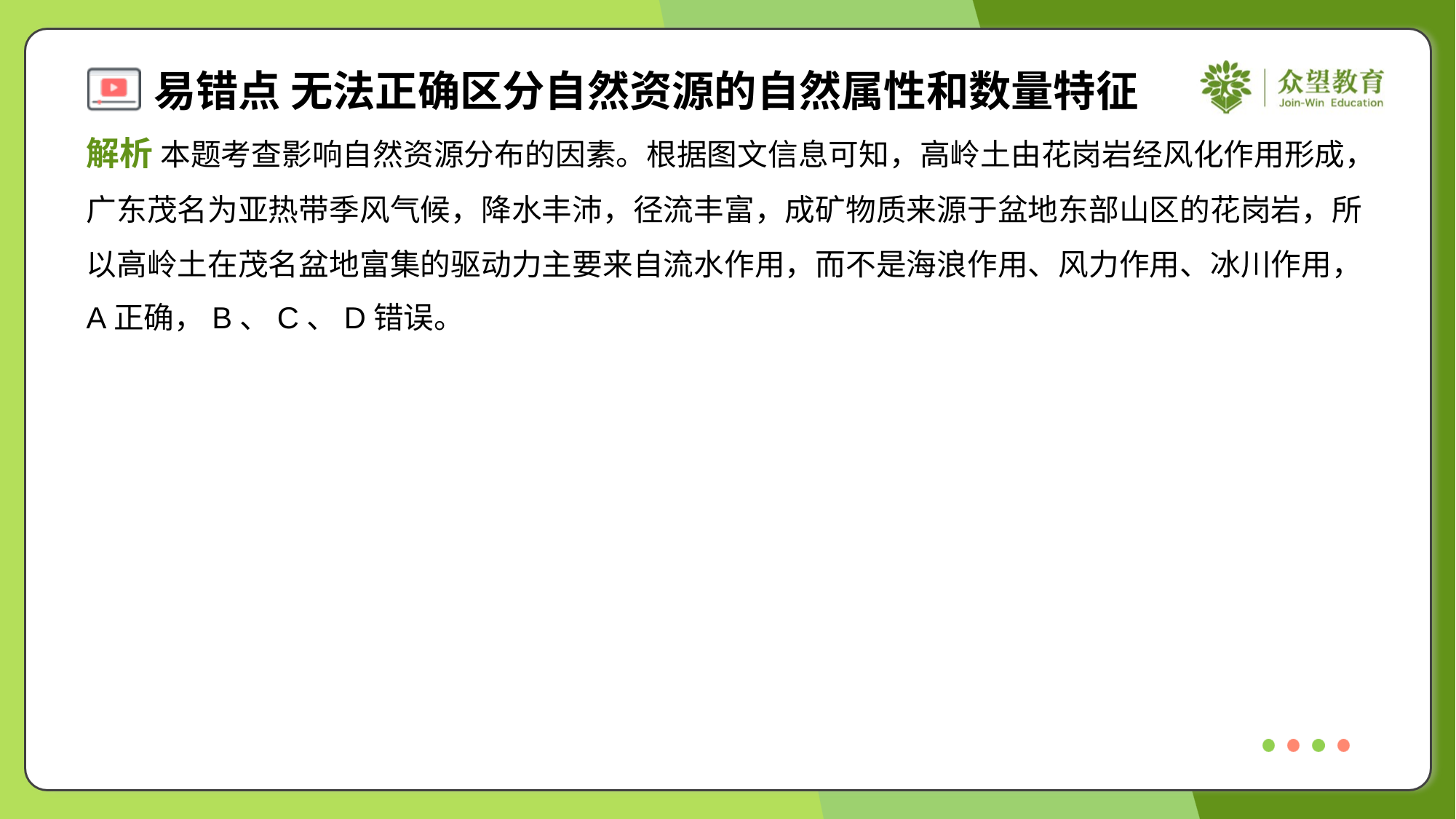

解析 本题考查影响自然资源分布的因素。根据图文信息可知，高岭土由花岗岩经风化作用形成，
广东茂名为亚热带季风气候，降水丰沛，径流丰富，成矿物质来源于盆地东部山区的花岗岩，所
以高岭土在茂名盆地富集的驱动力主要来自流水作用，而不是海浪作用、风力作用、冰川作用，
A正确，B、C、D错误。